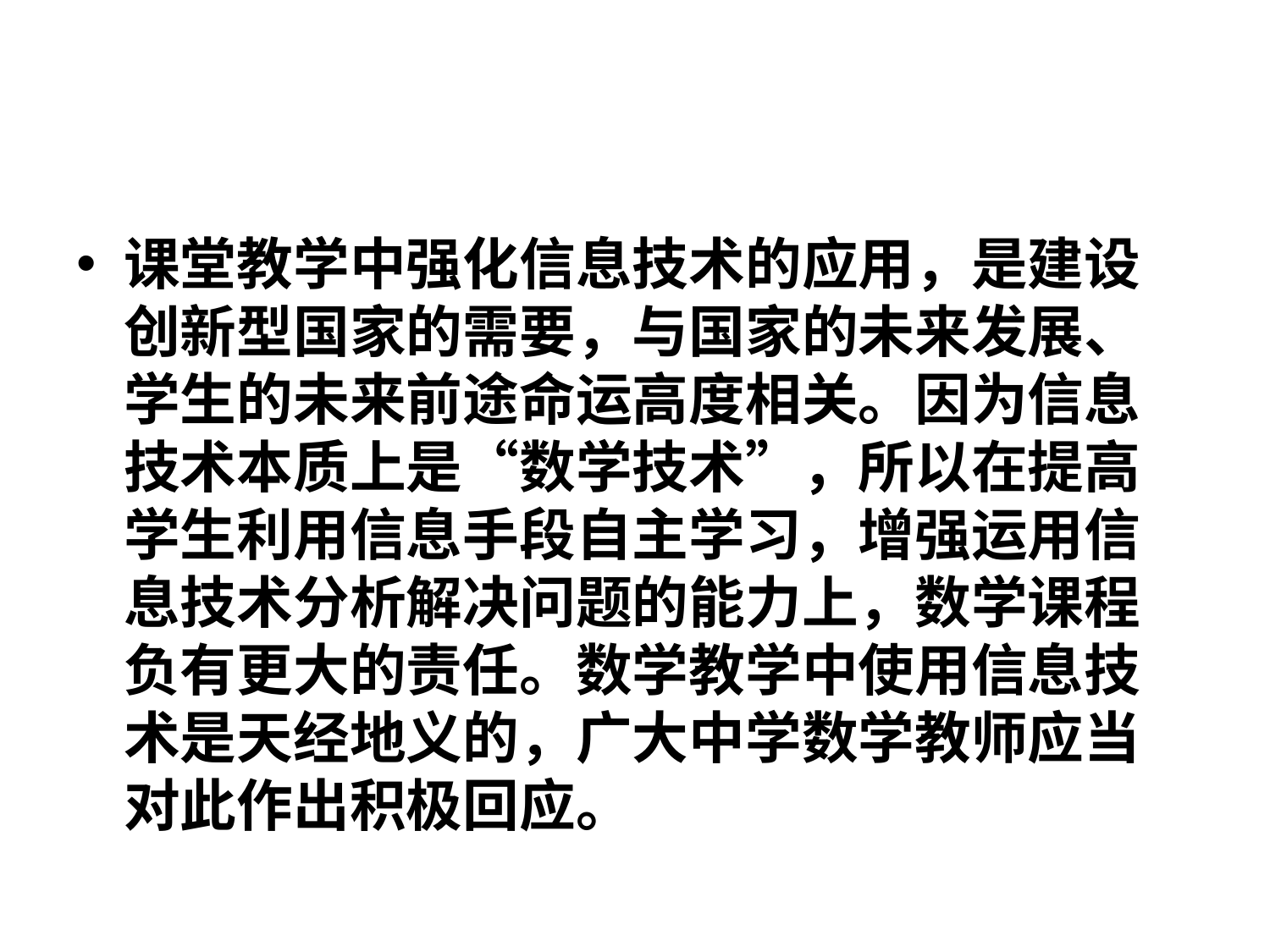

#
课堂教学中强化信息技术的应用，是建设创新型国家的需要，与国家的未来发展、学生的未来前途命运高度相关。因为信息技术本质上是“数学技术”，所以在提高学生利用信息手段自主学习，增强运用信息技术分析解决问题的能力上，数学课程负有更大的责任。数学教学中使用信息技术是天经地义的，广大中学数学教师应当对此作出积极回应。